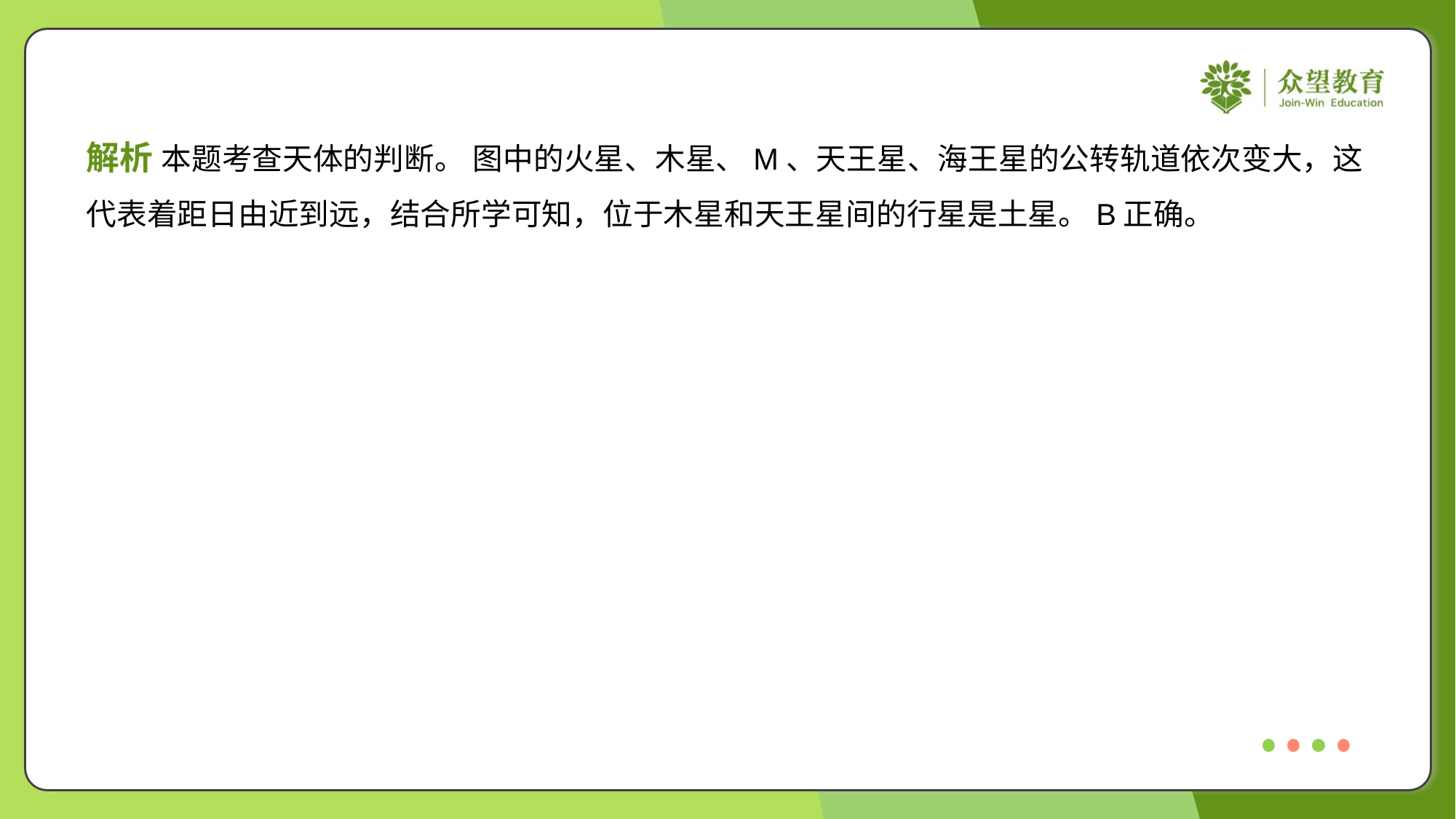

解析 本题考查天体的判断。 图中的火星、木星、M、天王星、海王星的公转轨道依次变大，这
代表着距日由近到远，结合所学可知，位于木星和天王星间的行星是土星。B正确。